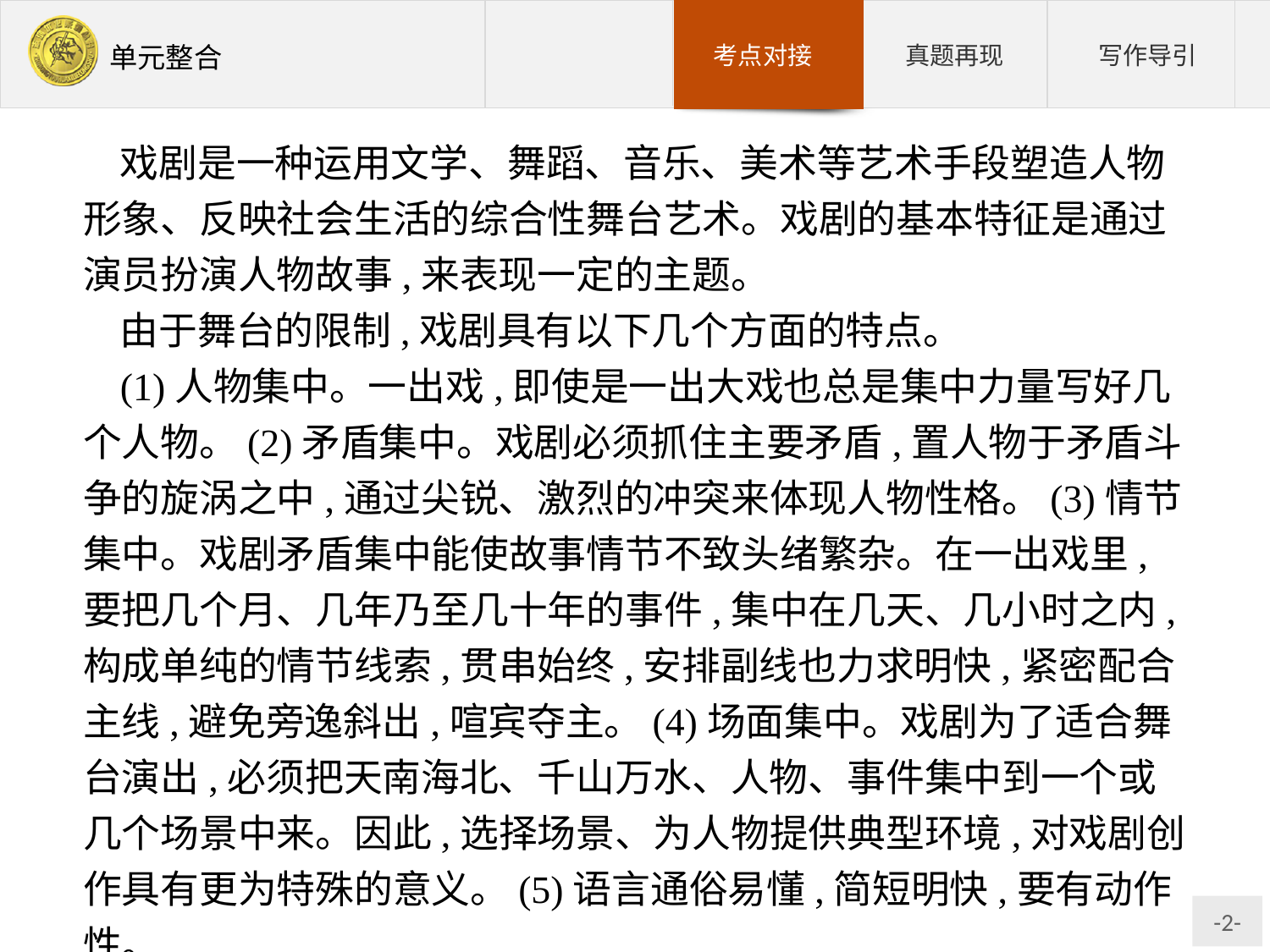

戏剧是一种运用文学、舞蹈、音乐、美术等艺术手段塑造人物形象、反映社会生活的综合性舞台艺术。戏剧的基本特征是通过演员扮演人物故事,来表现一定的主题。
由于舞台的限制,戏剧具有以下几个方面的特点。
(1)人物集中。一出戏,即使是一出大戏也总是集中力量写好几个人物。(2)矛盾集中。戏剧必须抓住主要矛盾,置人物于矛盾斗争的旋涡之中,通过尖锐、激烈的冲突来体现人物性格。(3)情节集中。戏剧矛盾集中能使故事情节不致头绪繁杂。在一出戏里,要把几个月、几年乃至几十年的事件,集中在几天、几小时之内,构成单纯的情节线索,贯串始终,安排副线也力求明快,紧密配合主线,避免旁逸斜出,喧宾夺主。(4)场面集中。戏剧为了适合舞台演出,必须把天南海北、千山万水、人物、事件集中到一个或几个场景中来。因此,选择场景、为人物提供典型环境,对戏剧创作具有更为特殊的意义。(5)语言通俗易懂,简短明快,要有动作性。